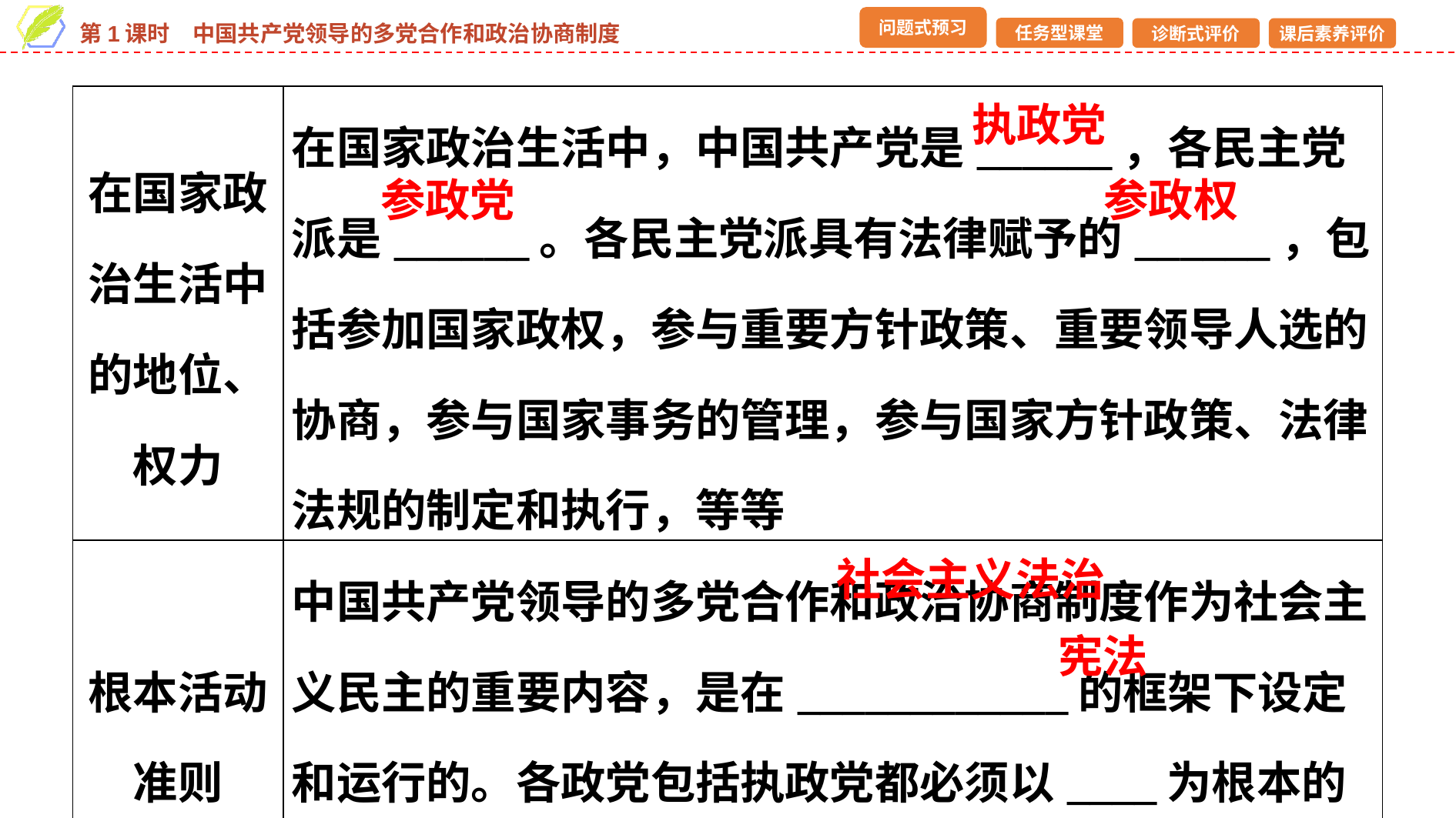

| 在国家政治生活中的地位、权力 | 在国家政治生活中，中国共产党是\_\_\_\_\_\_，各民主党派是\_\_\_\_\_\_。各民主党派具有法律赋予的\_\_\_\_\_\_，包括参加国家政权，参与重要方针政策、重要领导人选的协商，参与国家事务的管理，参与国家方针政策、法律法规的制定和执行，等等 |
| --- | --- |
| 根本活动准则 | 中国共产党领导的多党合作和政治协商制度作为社会主义民主的重要内容，是在\_\_\_\_\_\_\_\_\_\_\_\_的框架下设定和运行的。各政党包括执政党都必须以\_\_\_\_为根本的活动准则 |
执政党
参政党
参政权
社会主义法治
宪法